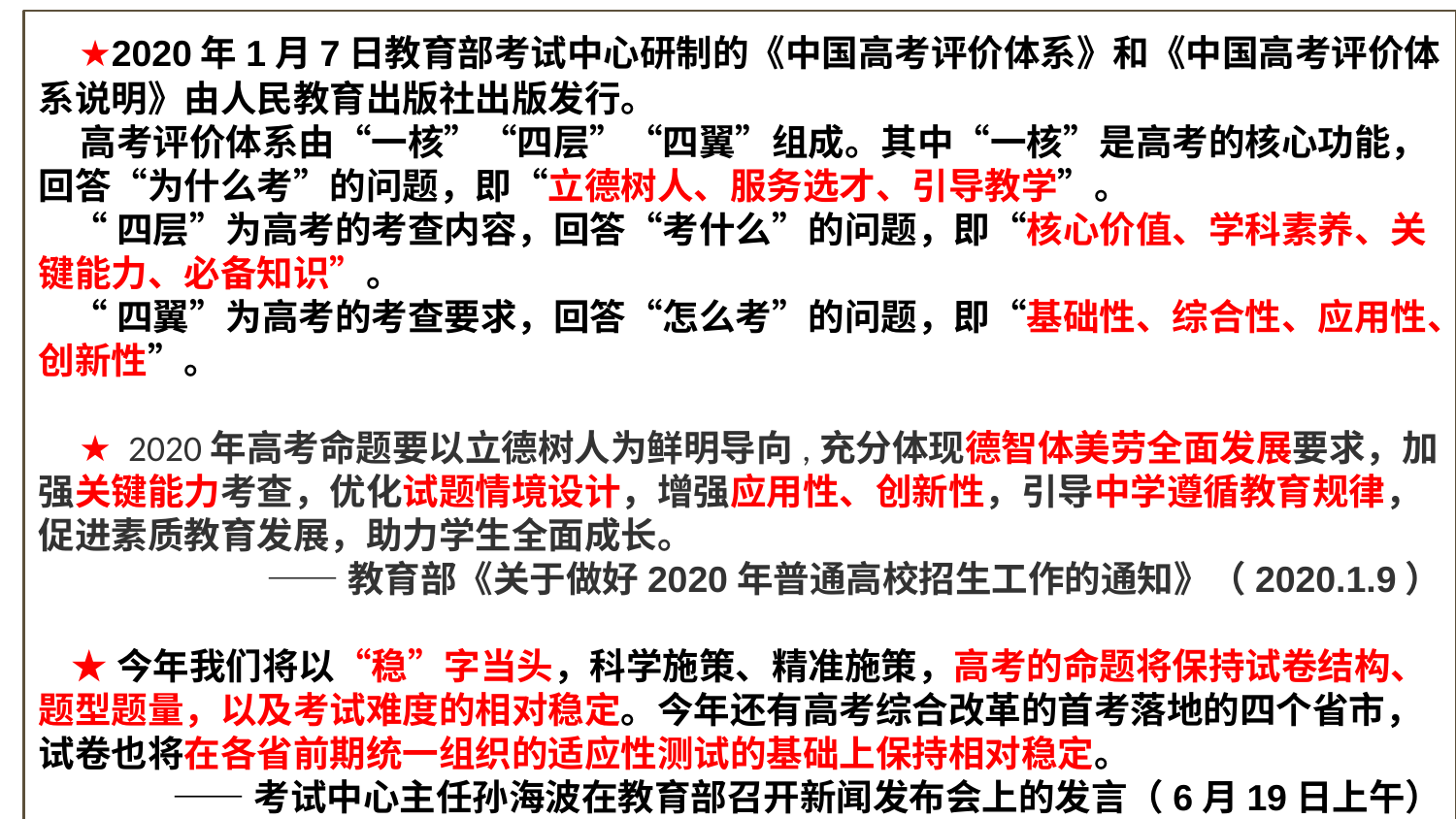

★2020年1月7日教育部考试中心研制的《中国高考评价体系》和《中国高考评价体系说明》由人民教育出版社出版发行。
    高考评价体系由“一核”“四层”“四翼”组成。其中“一核”是高考的核心功能，回答“为什么考”的问题，即“立德树人、服务选才、引导教学”。
    “四层”为高考的考查内容，回答“考什么”的问题，即“核心价值、学科素养、关键能力、必备知识”。
    “四翼”为高考的考查要求，回答“怎么考”的问题，即“基础性、综合性、应用性、创新性”。

    ★  2020年高考命题要以立德树人为鲜明导向,充分体现德智体美劳全面发展要求，加强关键能力考查，优化试题情境设计，增强应用性、创新性，引导中学遵循教育规律，促进素质教育发展，助力学生全面成长。
——教育部《关于做好2020年普通高校招生工作的通知》（2020.1.9）

    ★今年我们将以“稳”字当头，科学施策、精准施策，高考的命题将保持试卷结构、题型题量，以及考试难度的相对稳定。今年还有高考综合改革的首考落地的四个省市，试卷也将在各省前期统一组织的适应性测试的基础上保持相对稳定。
——考试中心主任孙海波在教育部召开新闻发布会上的发言（6月19日上午）